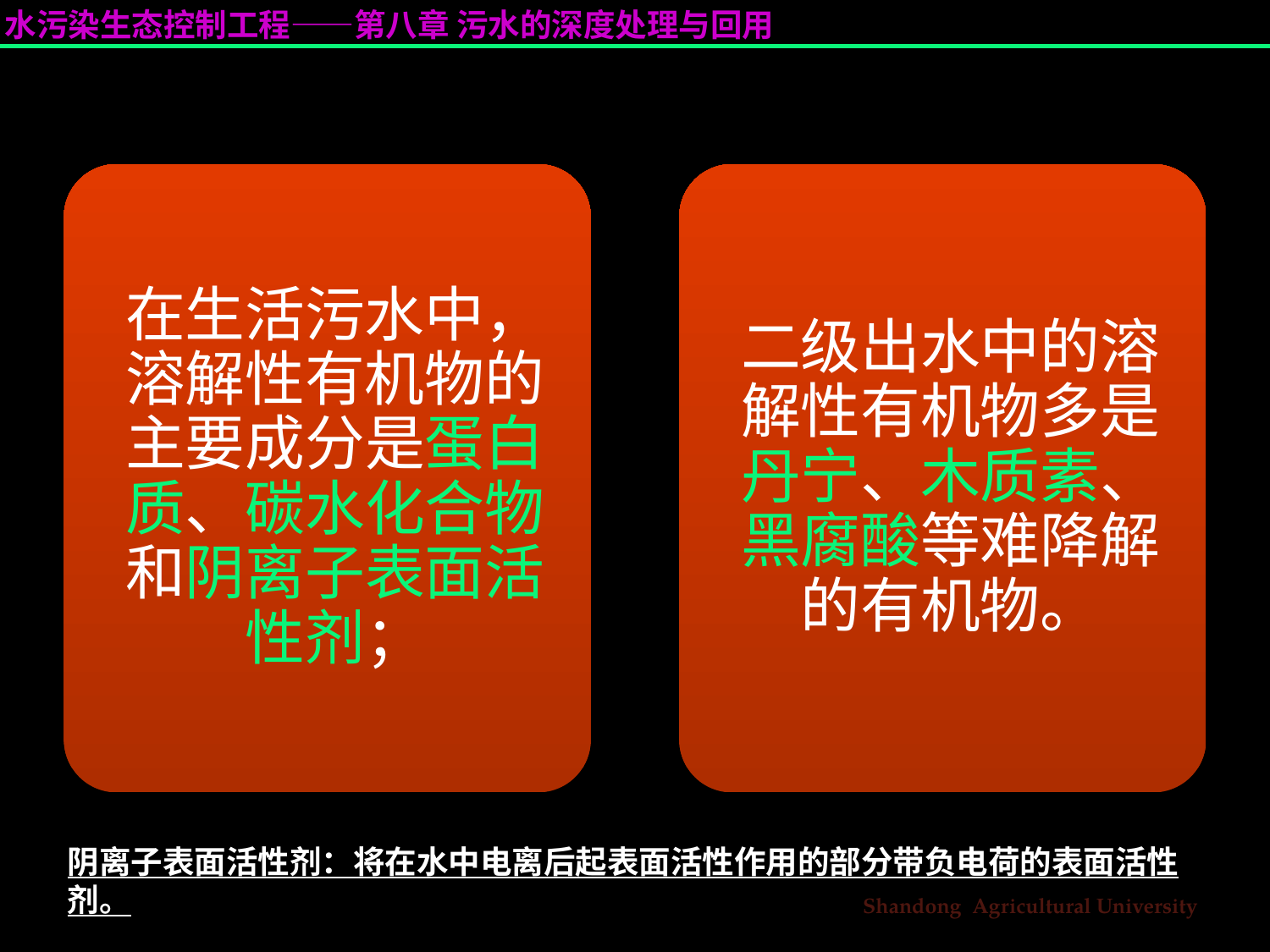

在生活污水中，溶解性有机物的主要成分是蛋白质、碳水化合物和阴离子表面活性剂；
二级出水中的溶解性有机物多是丹宁、木质素、黑腐酸等难降解的有机物。
阴离子表面活性剂：将在水中电离后起表面活性作用的部分带负电荷的表面活性剂。